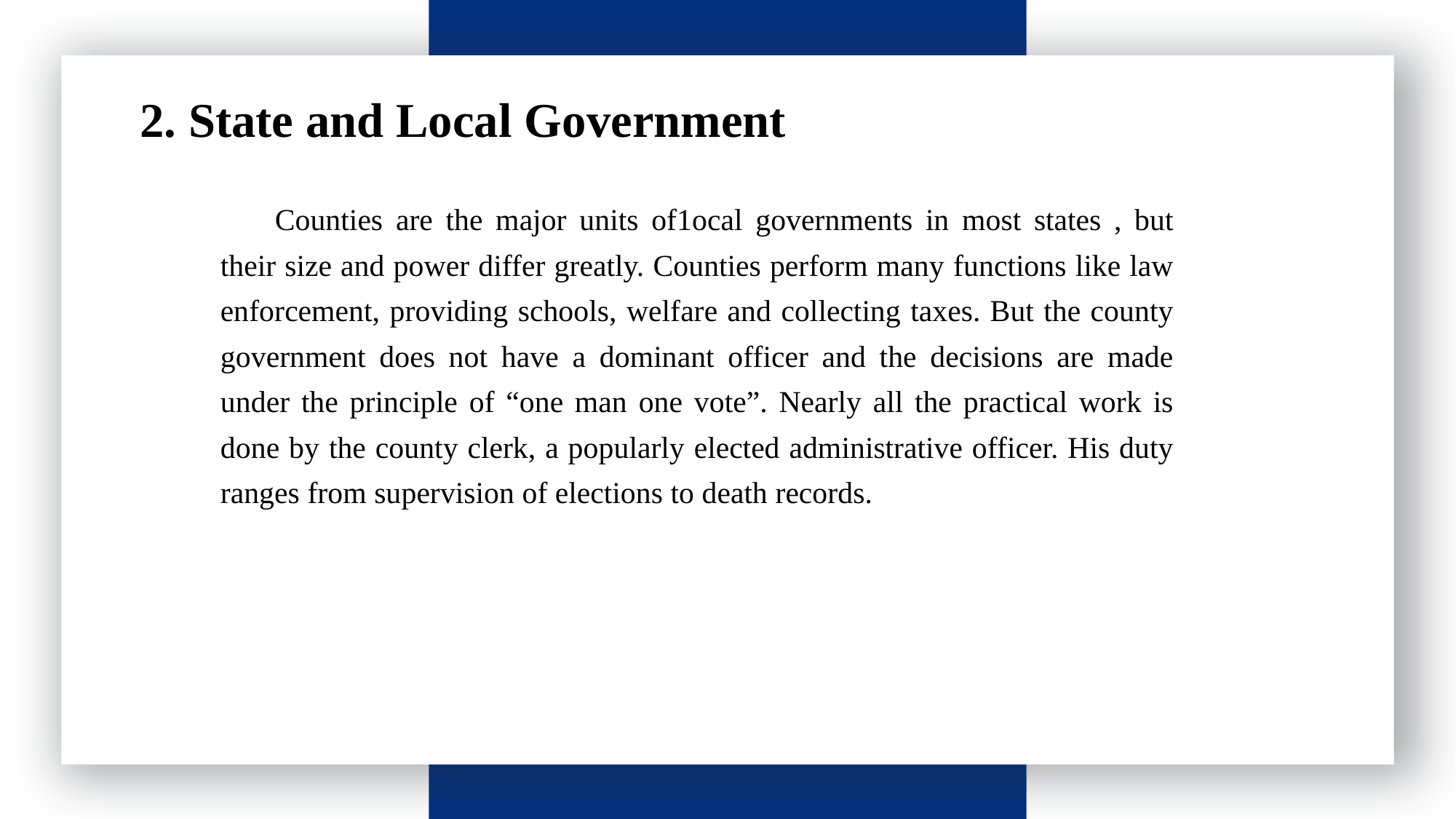

请输入标题
 2. State and Local Government
Counties are the major units of1ocal governments in most states , but their size and power differ greatly. Counties perform many functions like law enforcement, providing schools, welfare and collecting taxes. But the county government does not have a dominant officer and the decisions are made under the principle of “one man one vote”. Nearly all the practical work is done by the county clerk, a popularly elected administrative officer. His duty ranges from supervision of elections to death records.